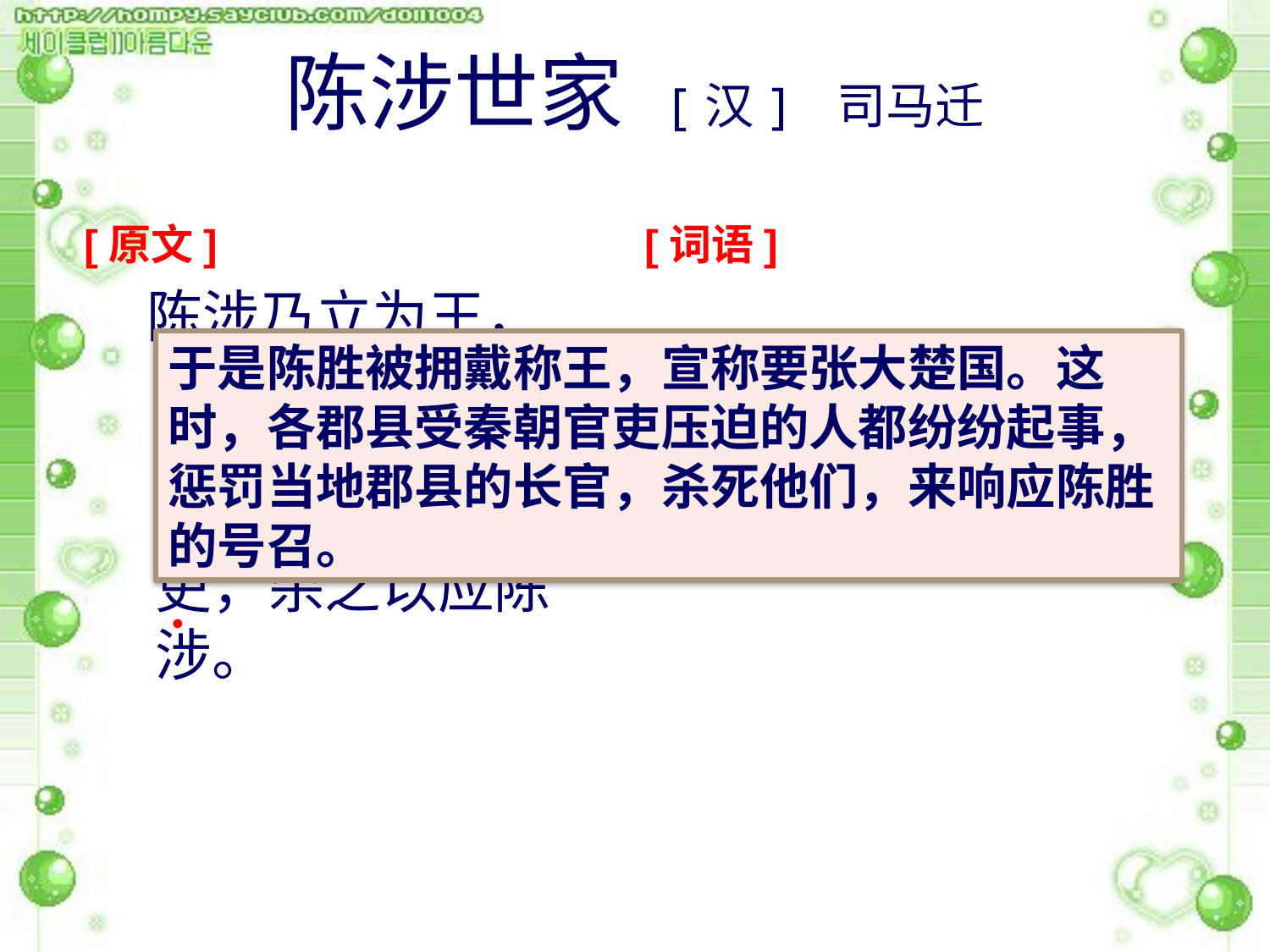

陈涉世家 [汉] 司马迁

[原文]
[词语]

  陈涉乃立为王，号为张楚。当此时，诸郡县苦秦吏者，皆刑其长吏，杀之以应陈涉。

对外宣称要张大楚国。号，宣称。
惩罚当地郡县长官，刑，惩罚。

于是陈胜被拥戴称王，宣称要张大楚国。这时，各郡县受秦朝官吏压迫的人都纷纷起事，惩罚当地郡县的长官，杀死他们，来响应陈胜的号召。
●
●
●
●

●
●
●
●